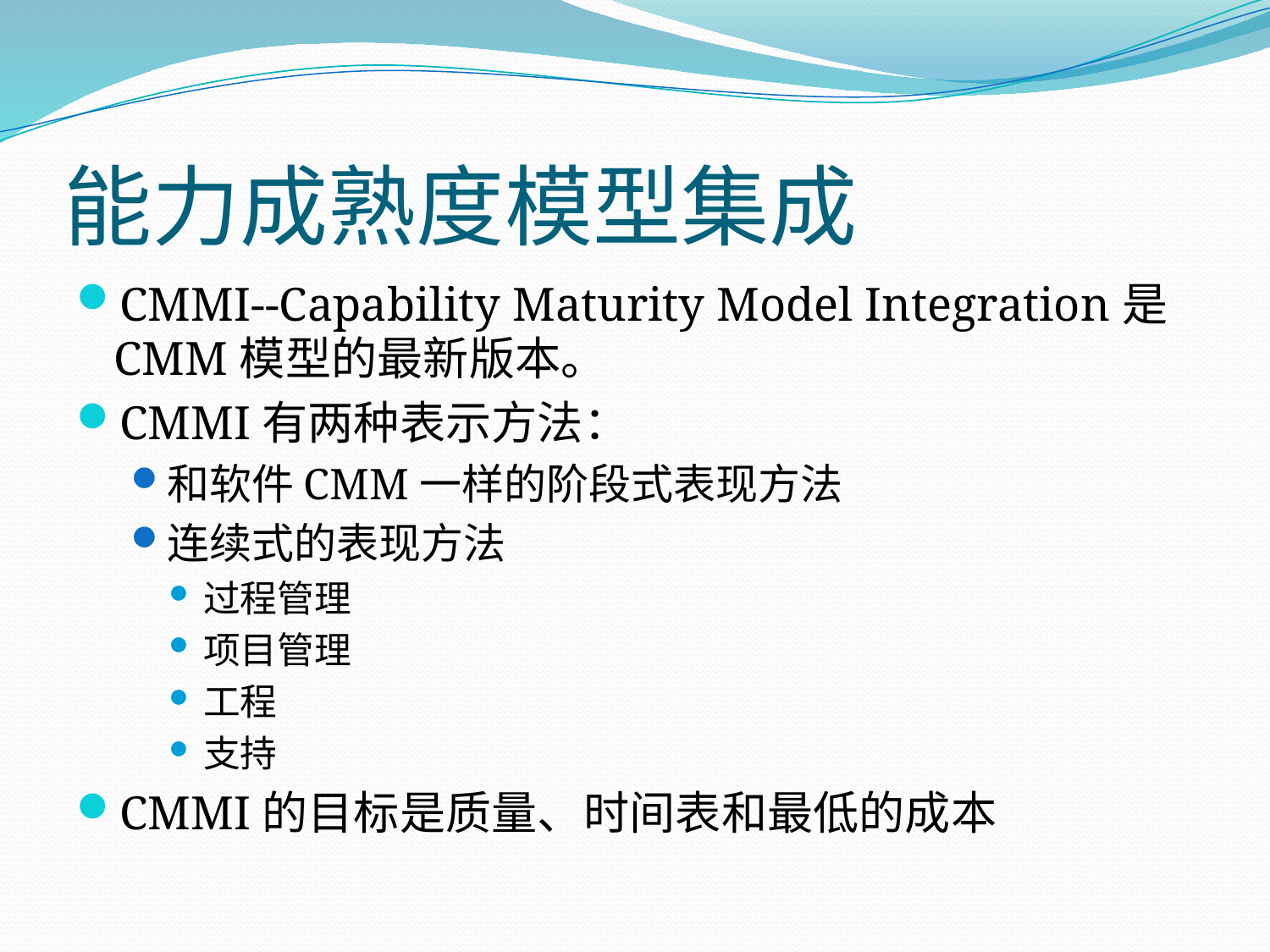

# 能力成熟度模型集成
CMMI--Capability Maturity Model Integration是CMM模型的最新版本。
CMMI有两种表示方法：
和软件CMM一样的阶段式表现方法
连续式的表现方法
过程管理
项目管理
工程
支持
CMMI的目标是质量、时间表和最低的成本